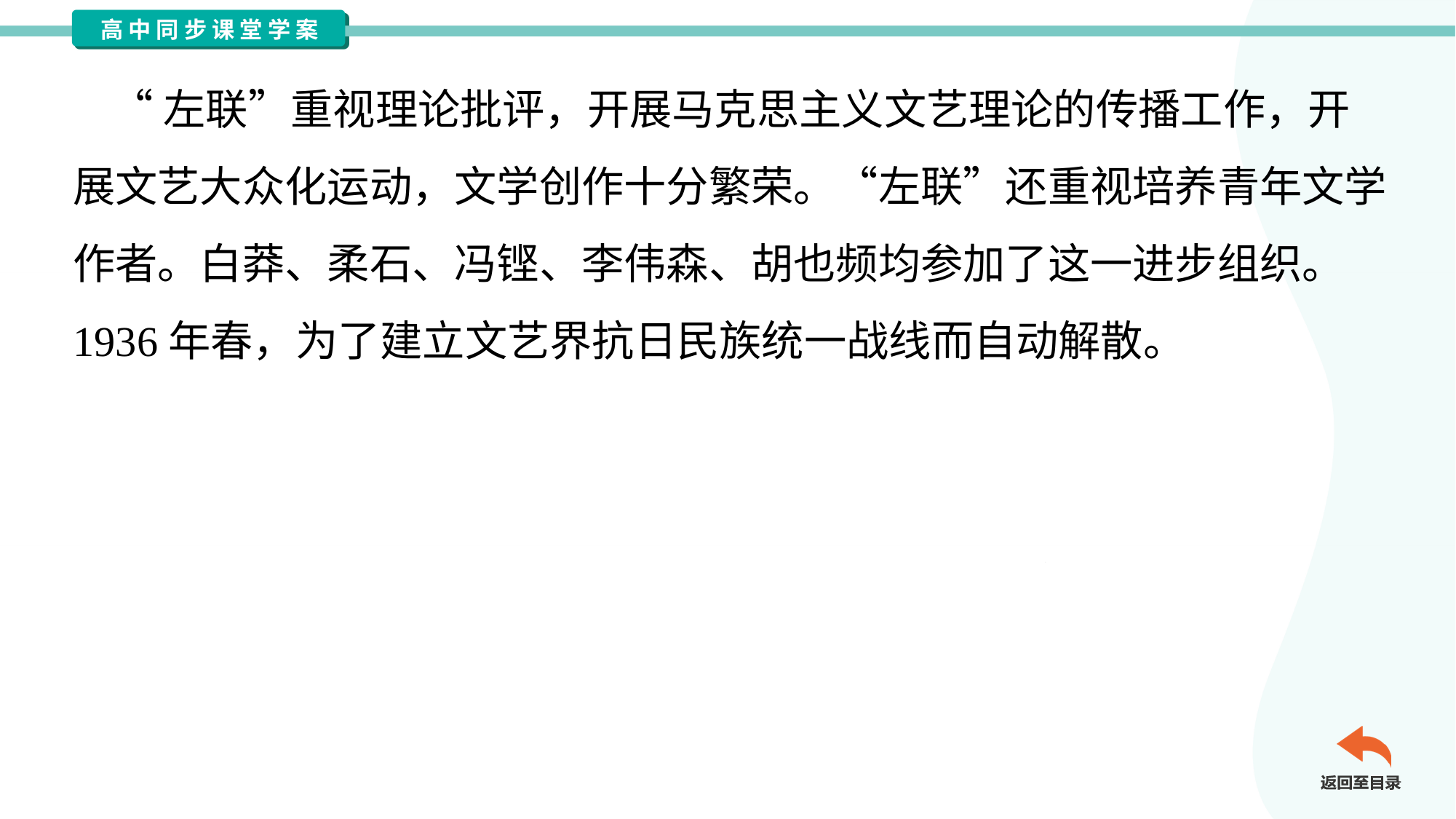

“左联”重视理论批评，开展马克思主义文艺理论的传播工作，开
展文艺大众化运动，文学创作十分繁荣。“左联”还重视培养青年文学
作者。白莽、柔石、冯铿、李伟森、胡也频均参加了这一进步组织。
1936年春，为了建立文艺界抗日民族统一战线而自动解散。